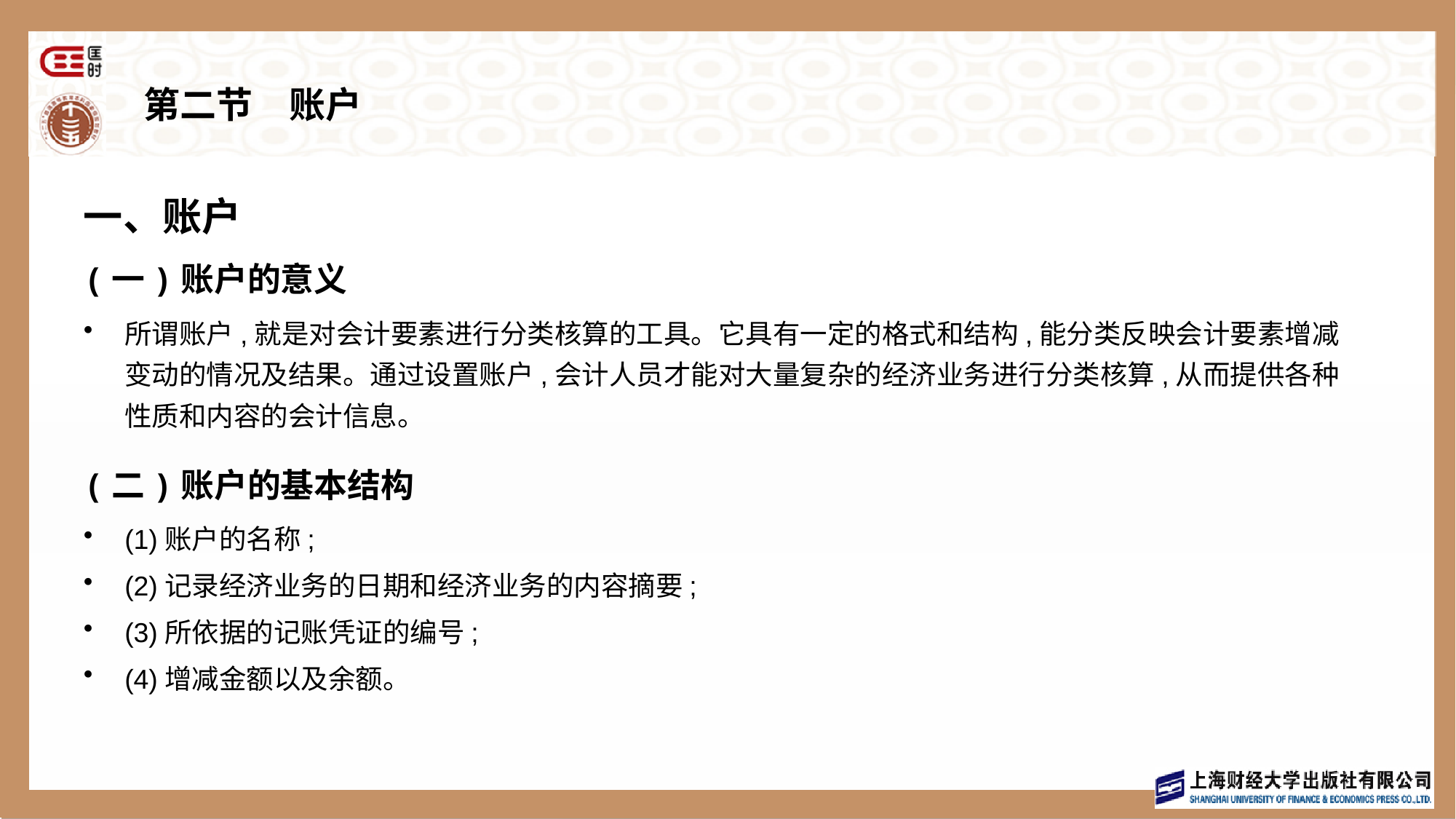

# 第二节　账户
一、账户
(一)账户的意义
所谓账户,就是对会计要素进行分类核算的工具。它具有一定的格式和结构,能分类反映会计要素增减变动的情况及结果。通过设置账户,会计人员才能对大量复杂的经济业务进行分类核算,从而提供各种性质和内容的会计信息。
(二)账户的基本结构
(1)账户的名称;
(2)记录经济业务的日期和经济业务的内容摘要;
(3)所依据的记账凭证的编号;
(4)增减金额以及余额。